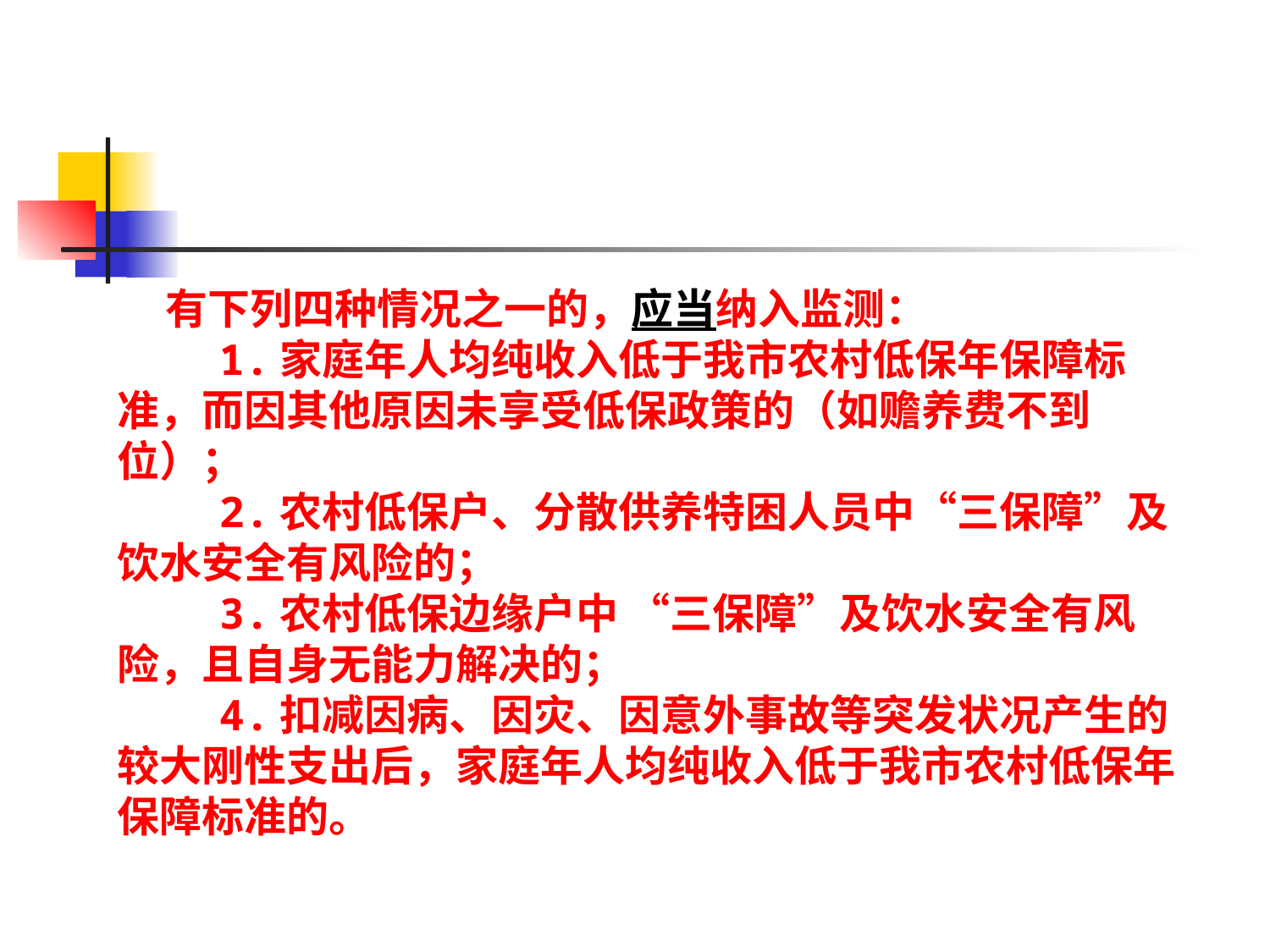

有下列四种情况之一的，应当纳入监测：
    1.家庭年人均纯收入低于我市农村低保年保障标准，而因其他原因未享受低保政策的（如赡养费不到位）；
    2.农村低保户、分散供养特困人员中“三保障”及饮水安全有风险的；
    3.农村低保边缘户中 “三保障”及饮水安全有风险，且自身无能力解决的；
    4.扣减因病、因灾、因意外事故等突发状况产生的较大刚性支出后，家庭年人均纯收入低于我市农村低保年保障标准的。